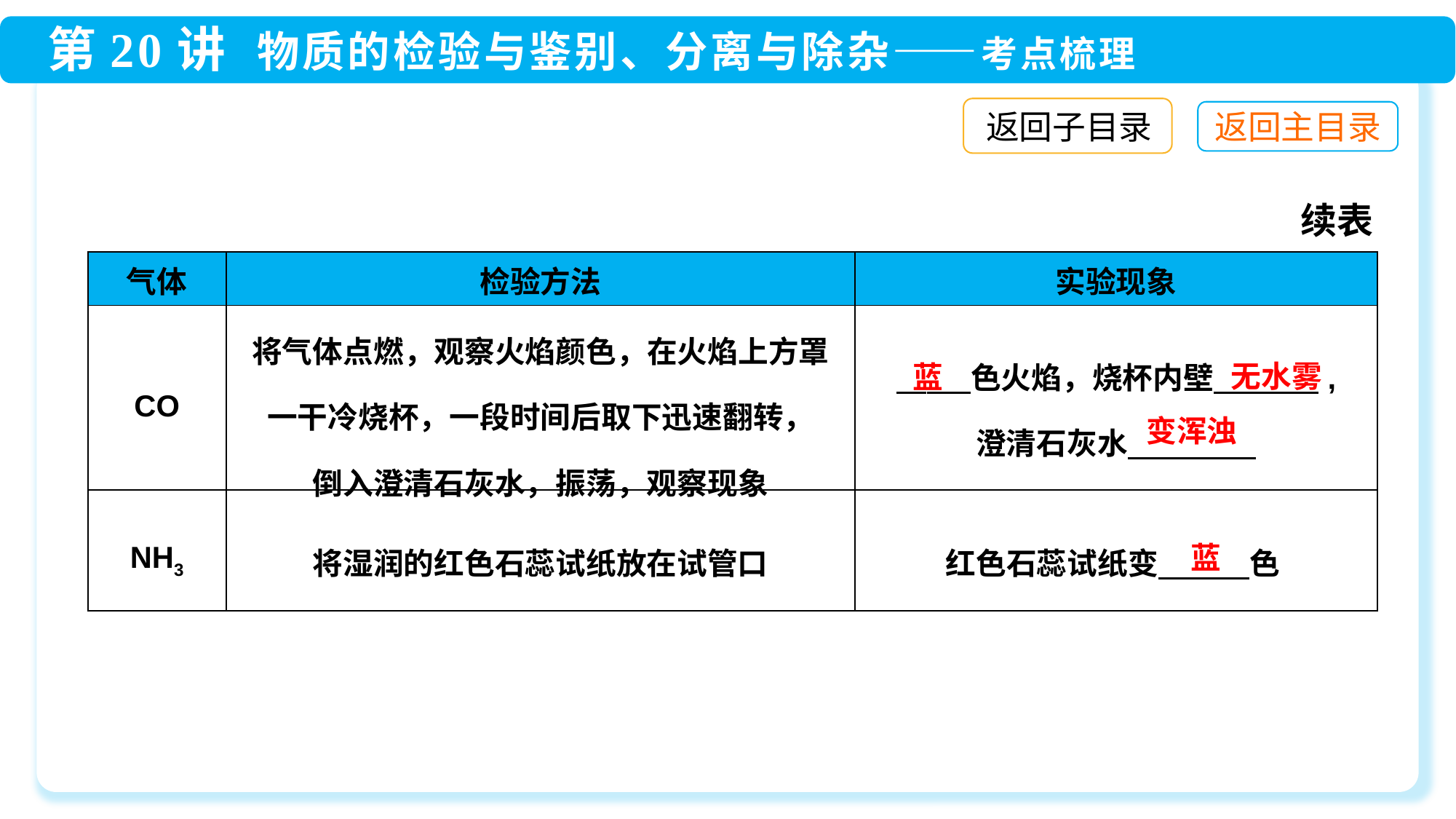

返回子目录
续表
| 气体 | 检验方法 | 实验现象 |
| --- | --- | --- |
| CO | 将气体点燃，观察火焰颜色，在火焰上方罩 一干冷烧杯，一段时间后取下迅速翻转， 倒入澄清石灰水，振荡，观察现象 | 色火焰，烧杯内壁　　 　, 澄清石灰水 |
| NH3 | 将湿润的红色石蕊试纸放在试管口 | 红色石蕊试纸变　　　色 |
无水雾
蓝
变浑浊
蓝